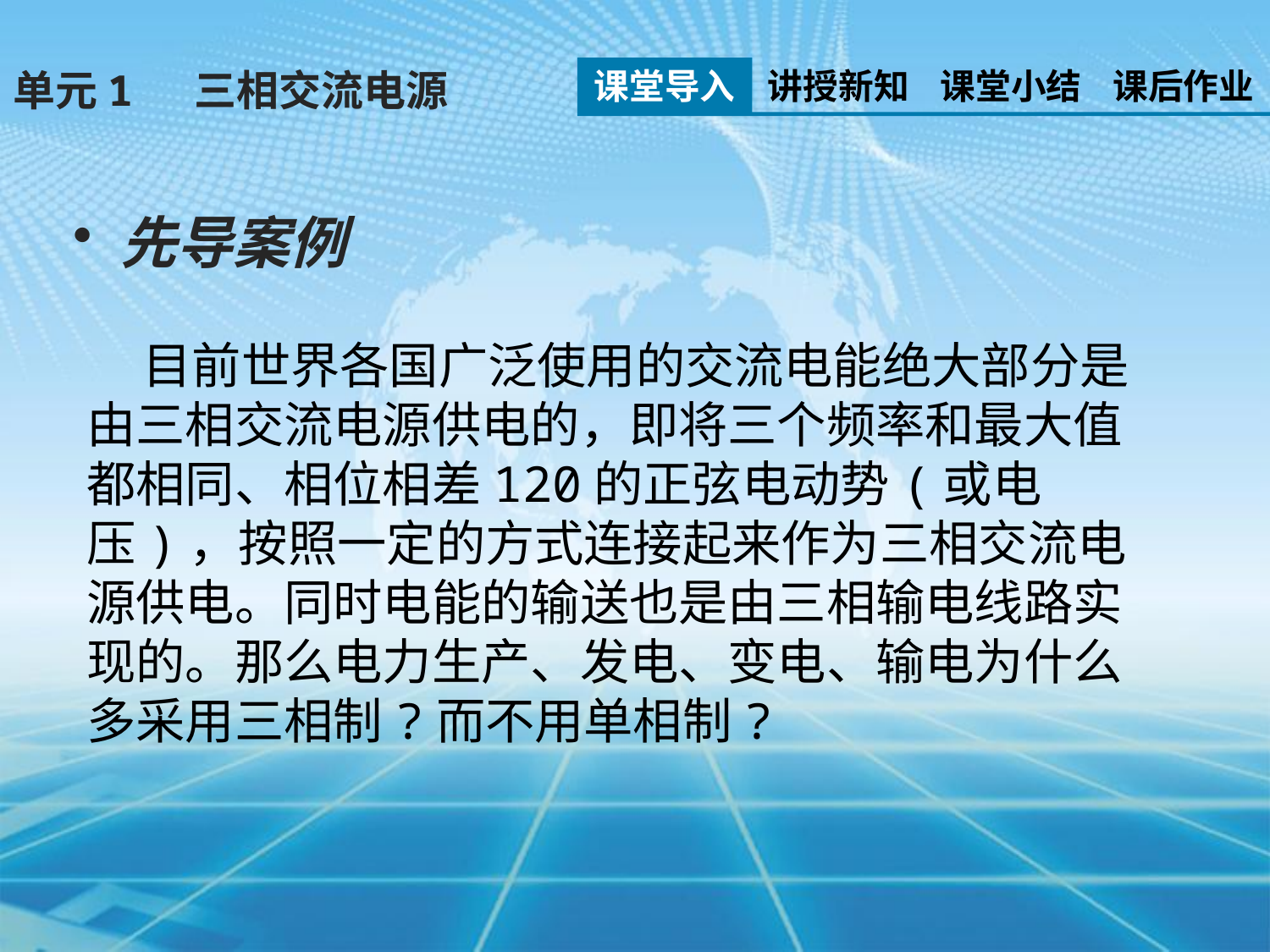

课堂导入
讲授新知
课堂小结
课后作业
单元1  三相交流电源
先导案例
    目前世界各国广泛使用的交流电能绝大部分是由三相交流电源供电的，即将三个频率和最大值都相同、相位相差120的正弦电动势(或电压)，按照一定的方式连接起来作为三相交流电源供电。同时电能的输送也是由三相输电线路实现的。那么电力生产、发电、变电、输电为什么多采用三相制?而不用单相制?